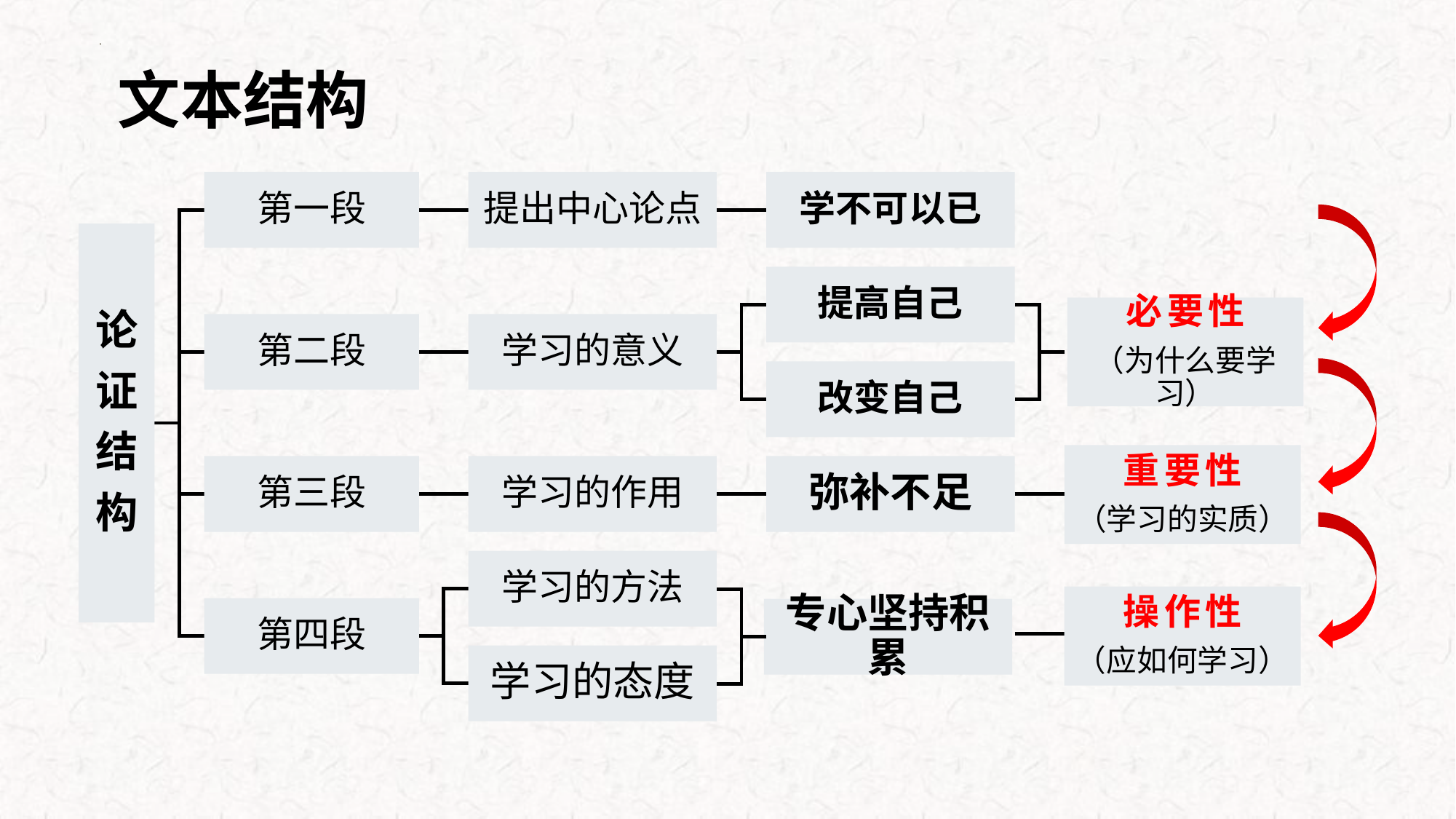

文本结构
第一段
提出中心论点
学不可以已

提高自己
必要性
（为什么要学习）

第二段
学习的意义

改变自己
论
证
结
构
重要性
（学习的实质）
第三段
学习的作用
弥补不足

学习的方法
操作性
（应如何学习）

第四段
专心坚持积累

学习的态度